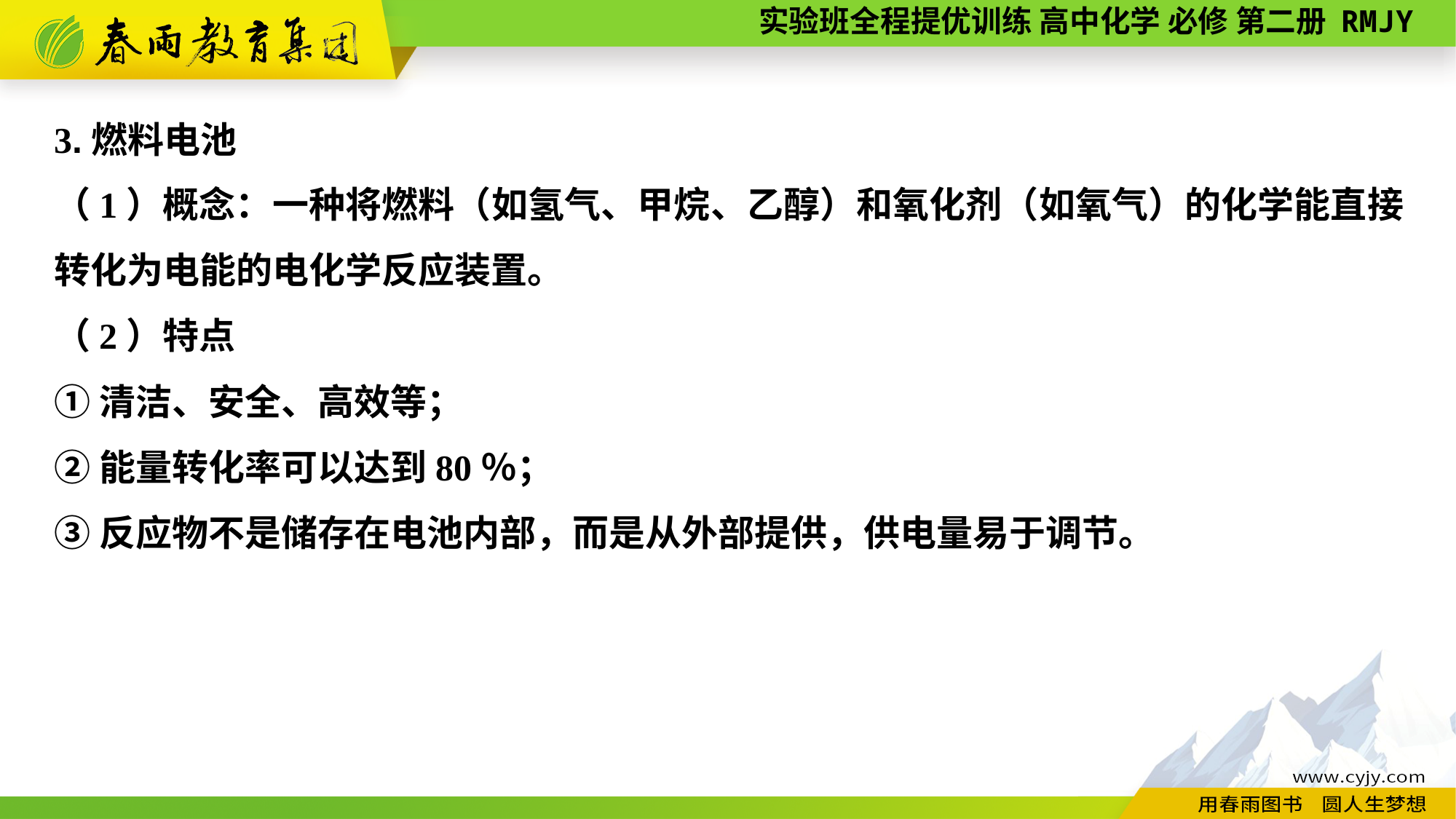

3.燃料电池
（1）概念：一种将燃料（如氢气、甲烷、乙醇）和氧化剂（如氧气）的化学能直接转化为电能的电化学反应装置。
（2）特点
①清洁、安全、高效等；
②能量转化率可以达到80％；
③反应物不是储存在电池内部，而是从外部提供，供电量易于调节。